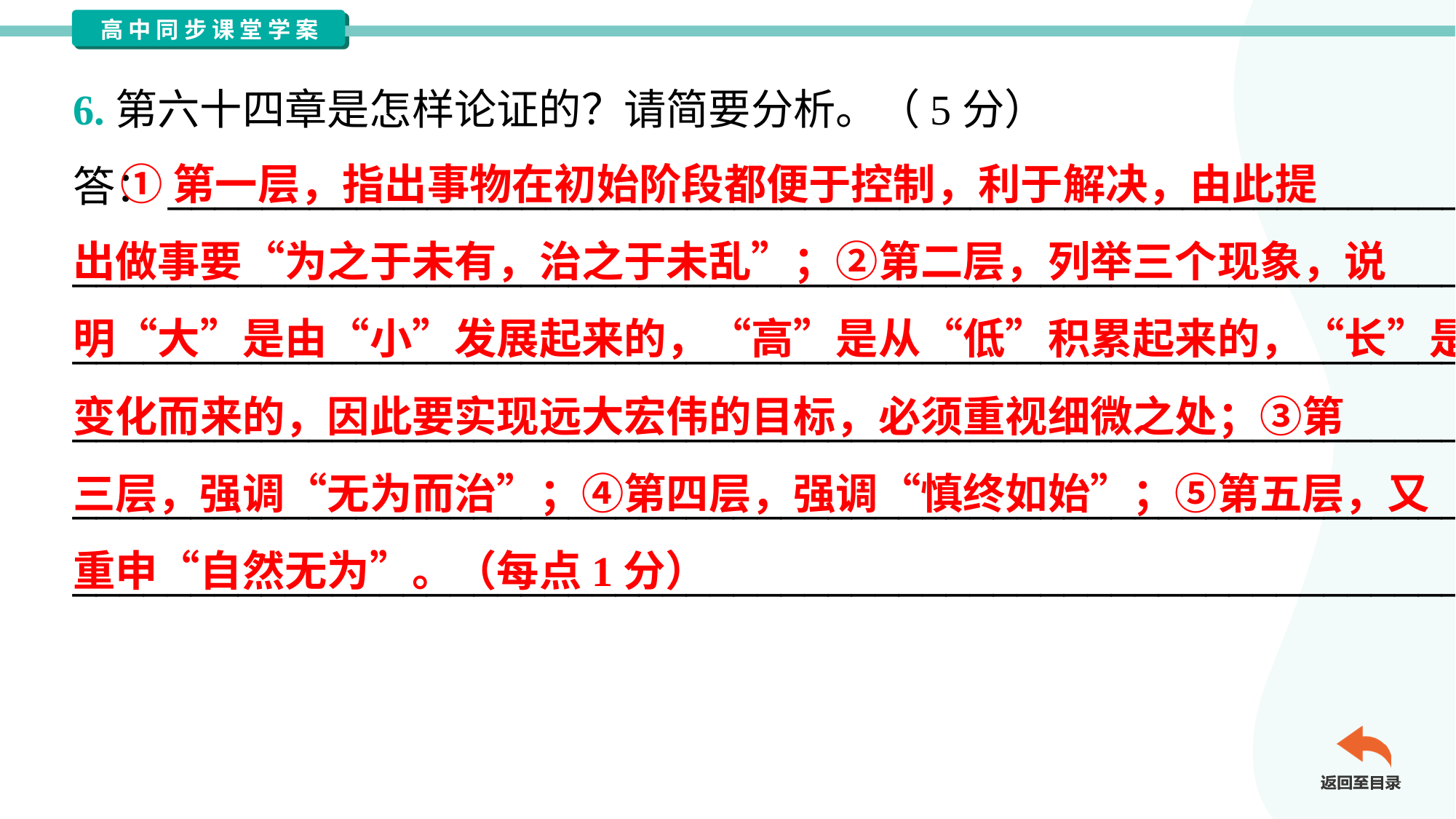

6.第六十四章是怎样论证的？请简要分析。（5分）
答：_________________________________________________________
_____________________________________________________________
_____________________________________________________________
_____________________________________________________________
_____________________________________________________________
_____________________________________________________________
     ①第一层，指出事物在初始阶段都便于控制，利于解决，由此提
出做事要“为之于未有，治之于未乱”；②第二层，列举三个现象，说
明“大”是由“小”发展起来的，“高”是从“低”积累起来的，“长”是从“短”
变化而来的，因此要实现远大宏伟的目标，必须重视细微之处；③第
三层，强调“无为而治”；④第四层，强调“慎终如始”；⑤第五层，又
重申“自然无为”。（每点1分）